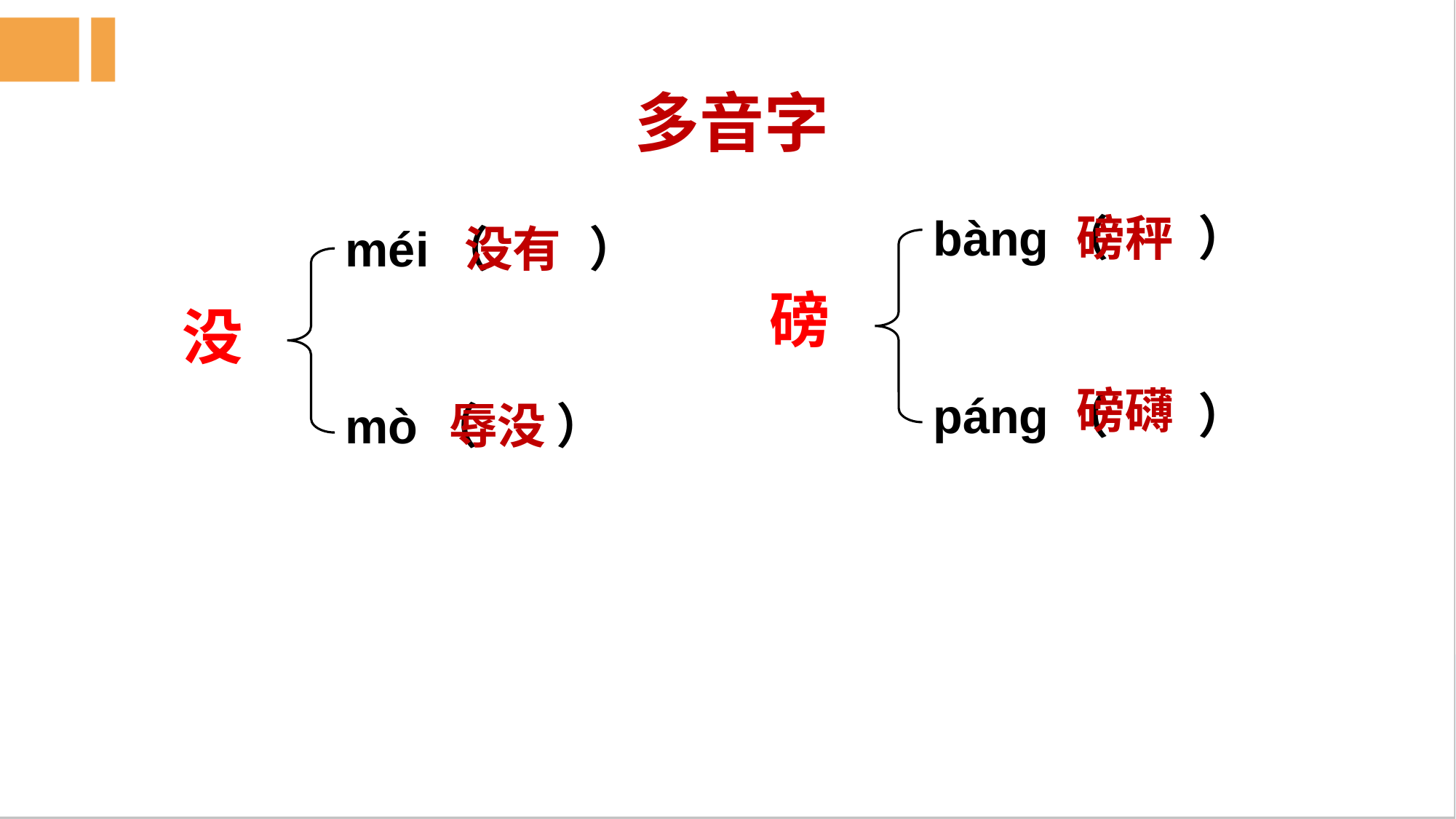

多音字
bànɡ（        ）
磅秤
méi（         ）
没有

磅

没
磅礴
pánɡ（        ）
mò（       ）
辱没